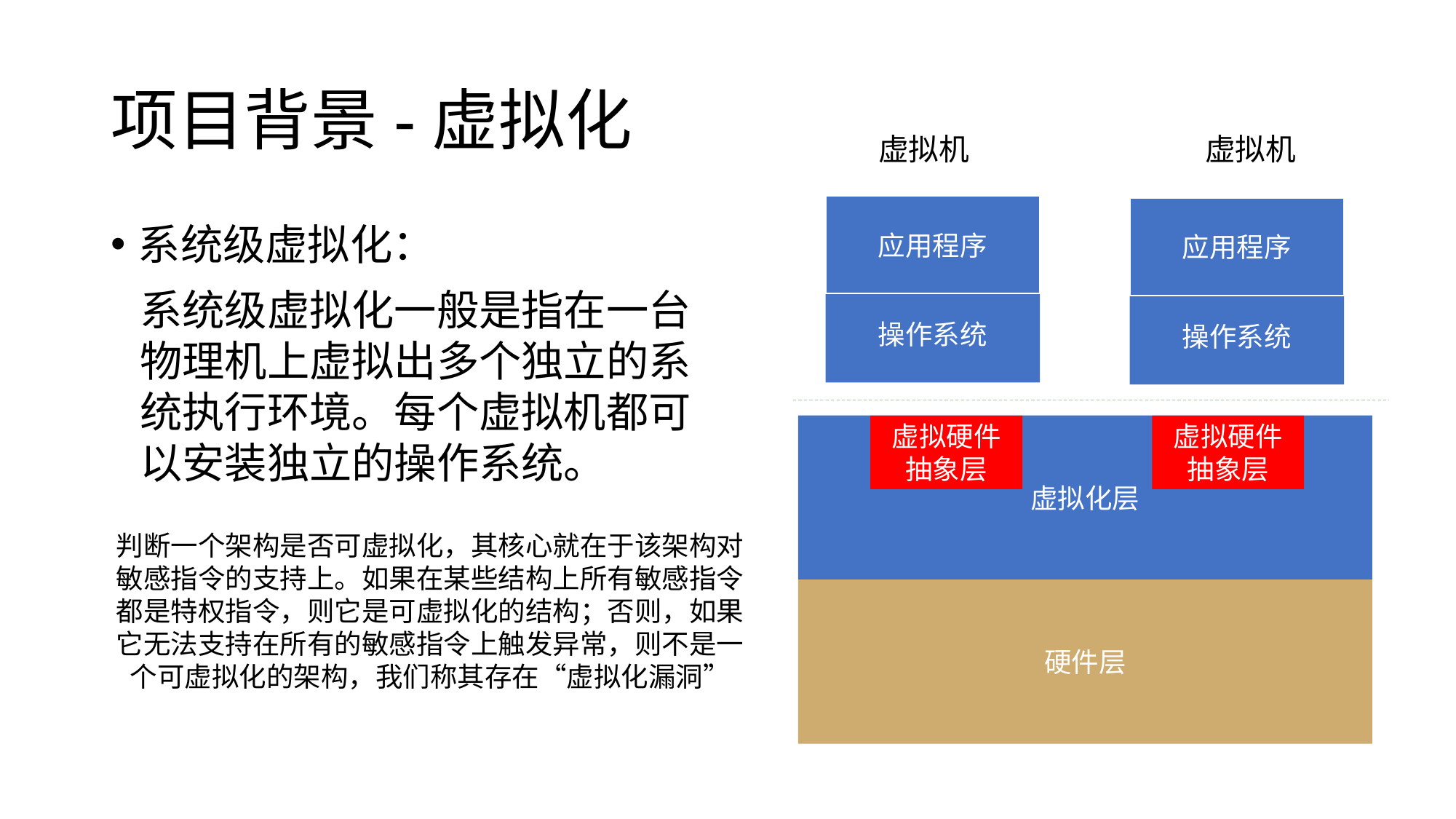

# 项目背景-虚拟化
虚拟机
虚拟机
应用程序
应用程序
系统级虚拟化：

系统级虚拟化一般是指在一台物理机上虚拟出多个独立的系统执行环境。每个虚拟机都可以安装独立的操作系统。
操作系统
操作系统
虚拟化层
虚拟硬件抽象层
虚拟硬件抽象层
判断一个架构是否可虚拟化，其核心就在于该架构对敏感指令的支持上。如果在某些结构上所有敏感指令都是特权指令，则它是可虚拟化的结构；否则，如果它无法支持在所有的敏感指令上触发异常，则不是一个可虚拟化的架构，我们称其存在“虚拟化漏洞”
硬件层